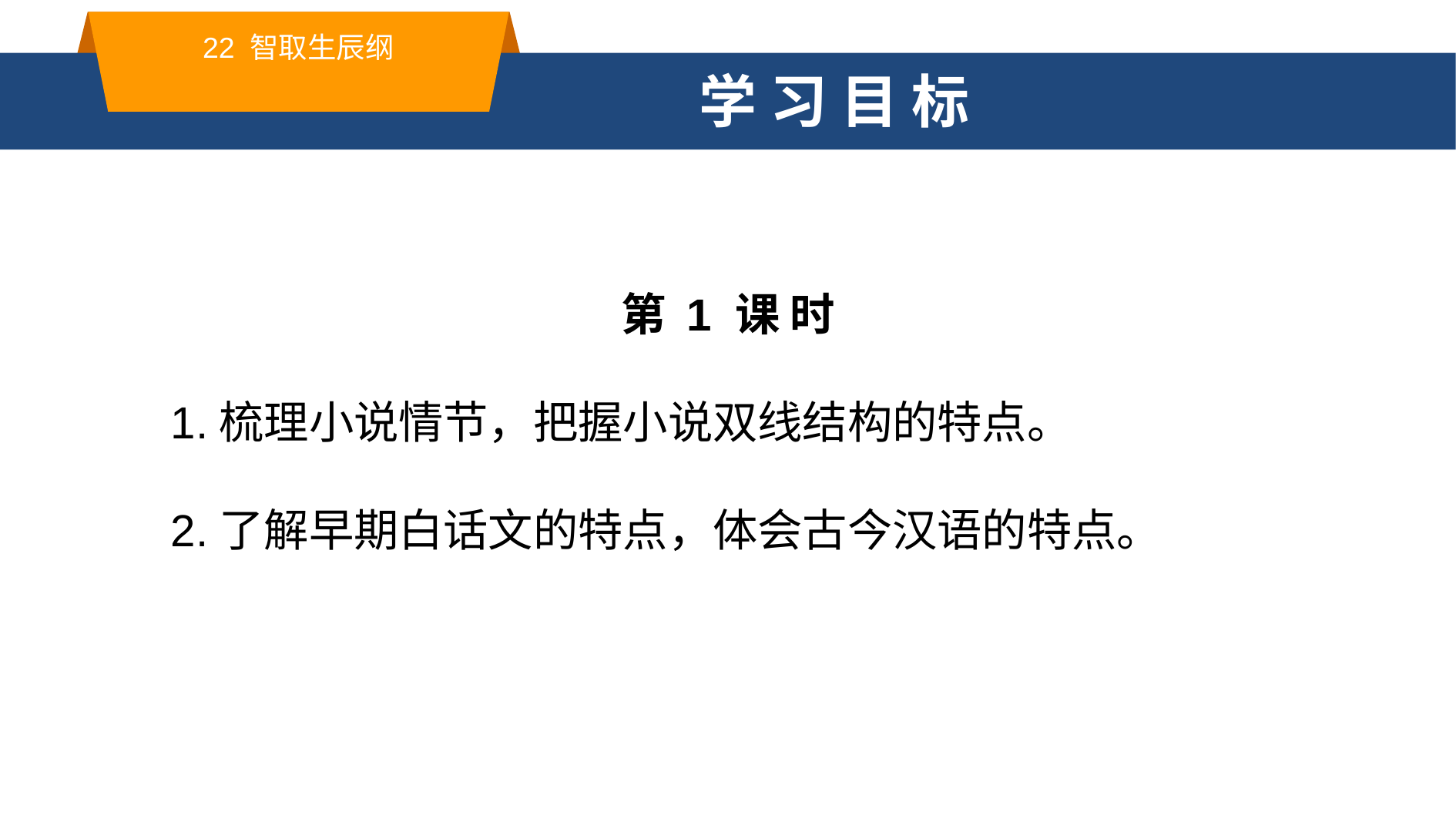

22 智取生辰纲

学 习 目 标
第 1 课 时
1.梳理小说情节，把握小说双线结构的特点。
2.了解早期白话文的特点，体会古今汉语的特点。